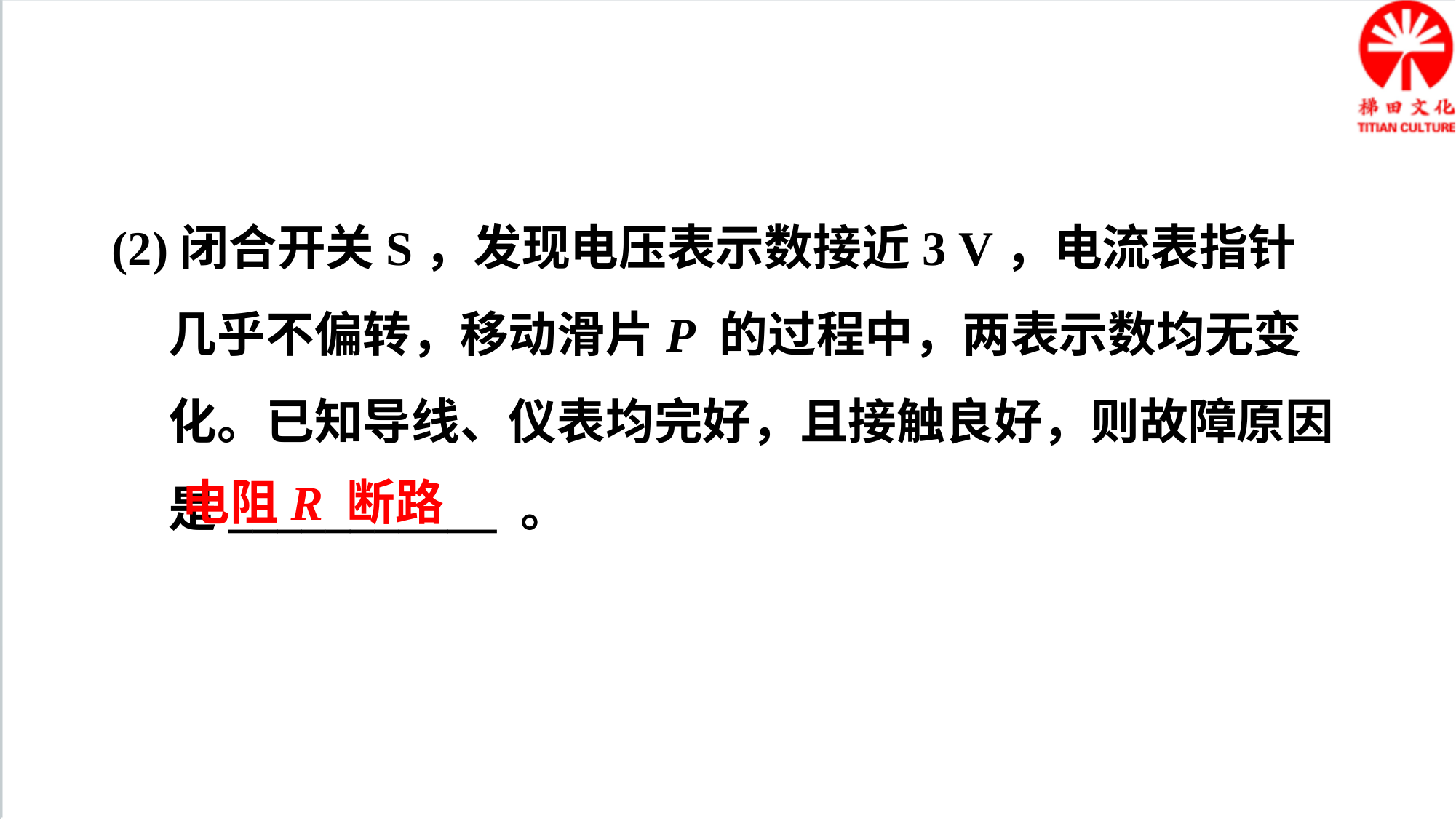

(2)闭合开关S，发现电压表示数接近3 V，电流表指针几乎不偏转，移动滑片P 的过程中，两表示数均无变化。已知导线、仪表均完好，且接触良好，则故障原因是___________ 。
电阻R 断路